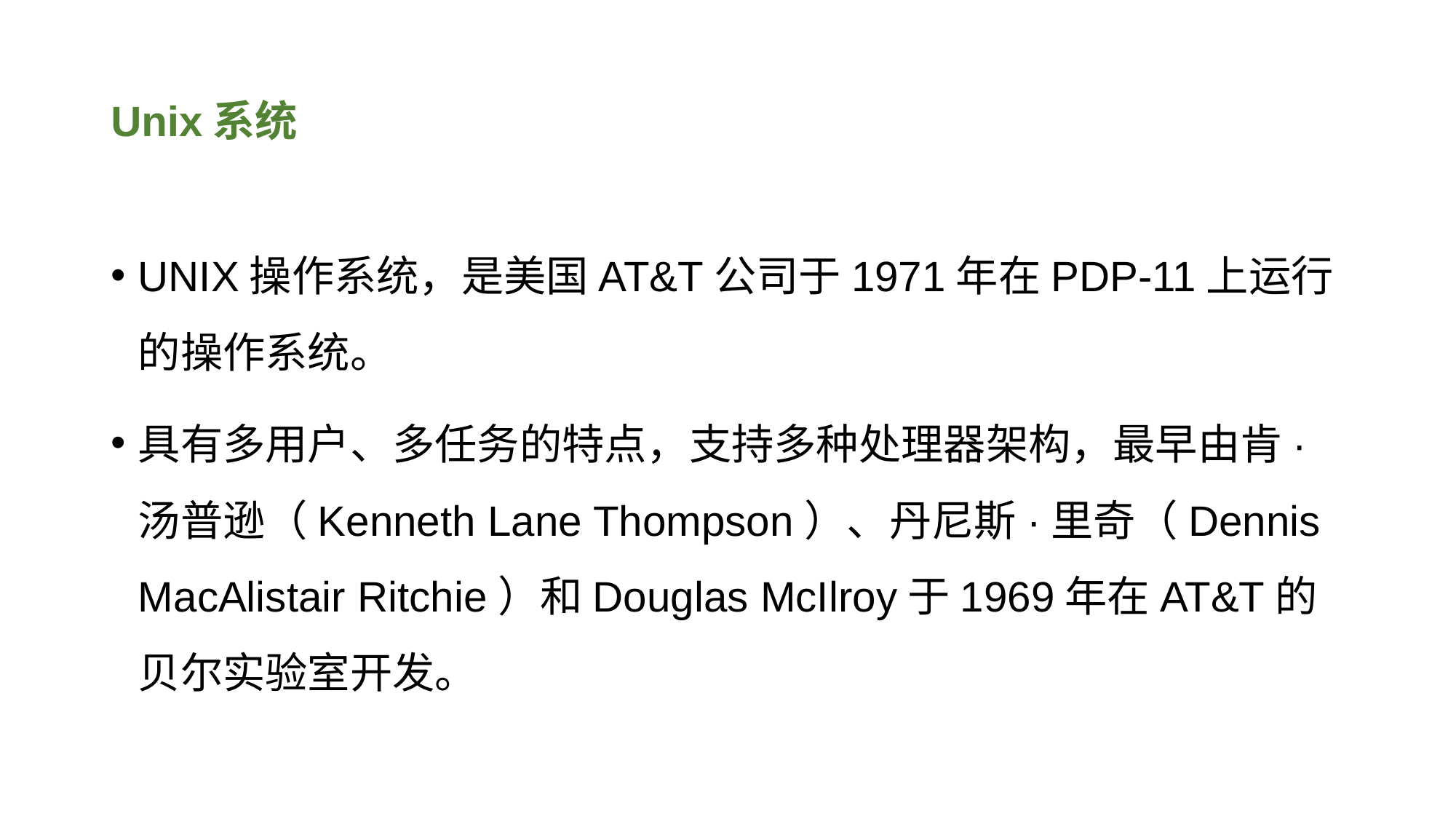

# Unix系统
UNIX操作系统，是美国AT&T公司于1971年在PDP-11上运行的操作系统。
具有多用户、多任务的特点，支持多种处理器架构，最早由肯·汤普逊（Kenneth Lane Thompson）、丹尼斯·里奇（Dennis MacAlistair Ritchie）和Douglas McIlroy于1969年在AT&T的贝尔实验室开发。